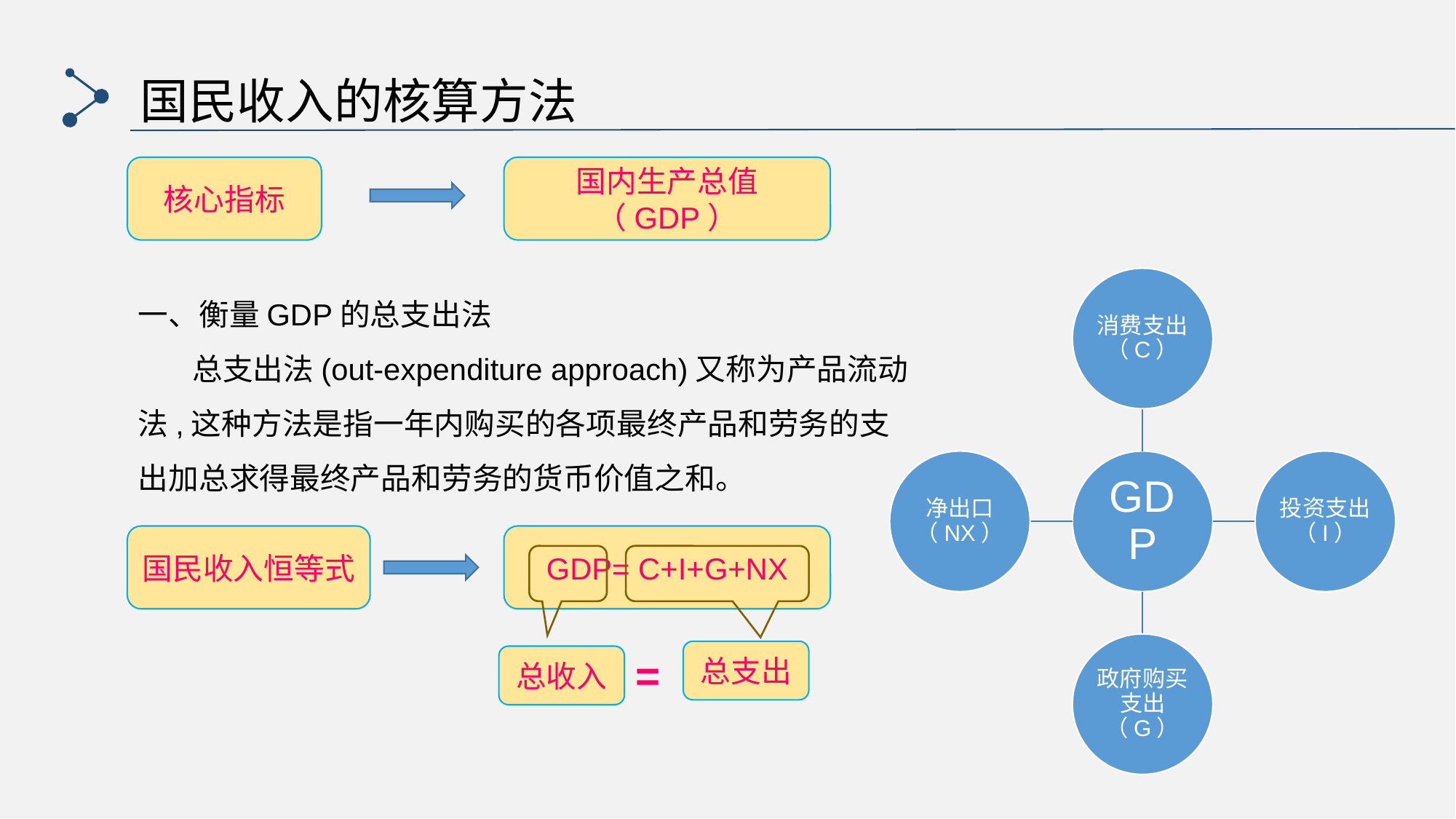

国民收入的核算方法
核心指标
国内生产总值（GDP）

GDP

消费支出（C）

投资支出（I）

政府购买支出（G）

净出口（NX）
一、衡量GDP的总支出法
       总支出法(out-expenditure approach)又称为产品流动法,这种方法是指一年内购买的各项最终产品和劳务的支出加总求得最终产品和劳务的货币价值之和。
国民收入恒等式
GDP= C+I+G+NX

总支出
总收入
=